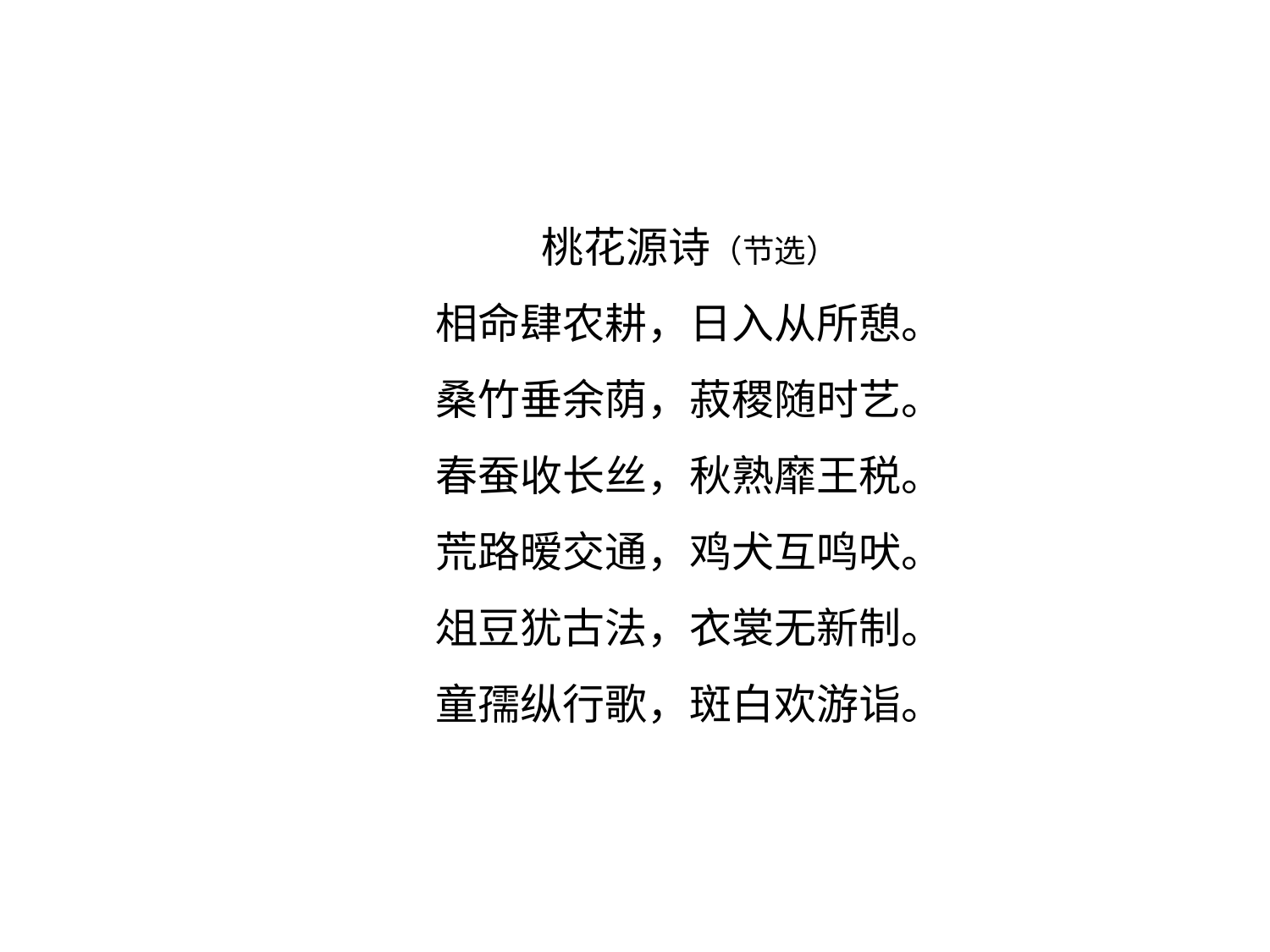

桃花源诗（节选）
相命肆农耕，日入从所憩。
桑竹垂余荫，菽稷随时艺。
春蚕收长丝，秋熟靡王税。
荒路暧交通，鸡犬互鸣吠。
俎豆犹古法，衣裳无新制。
童孺纵行歌，斑白欢游诣。